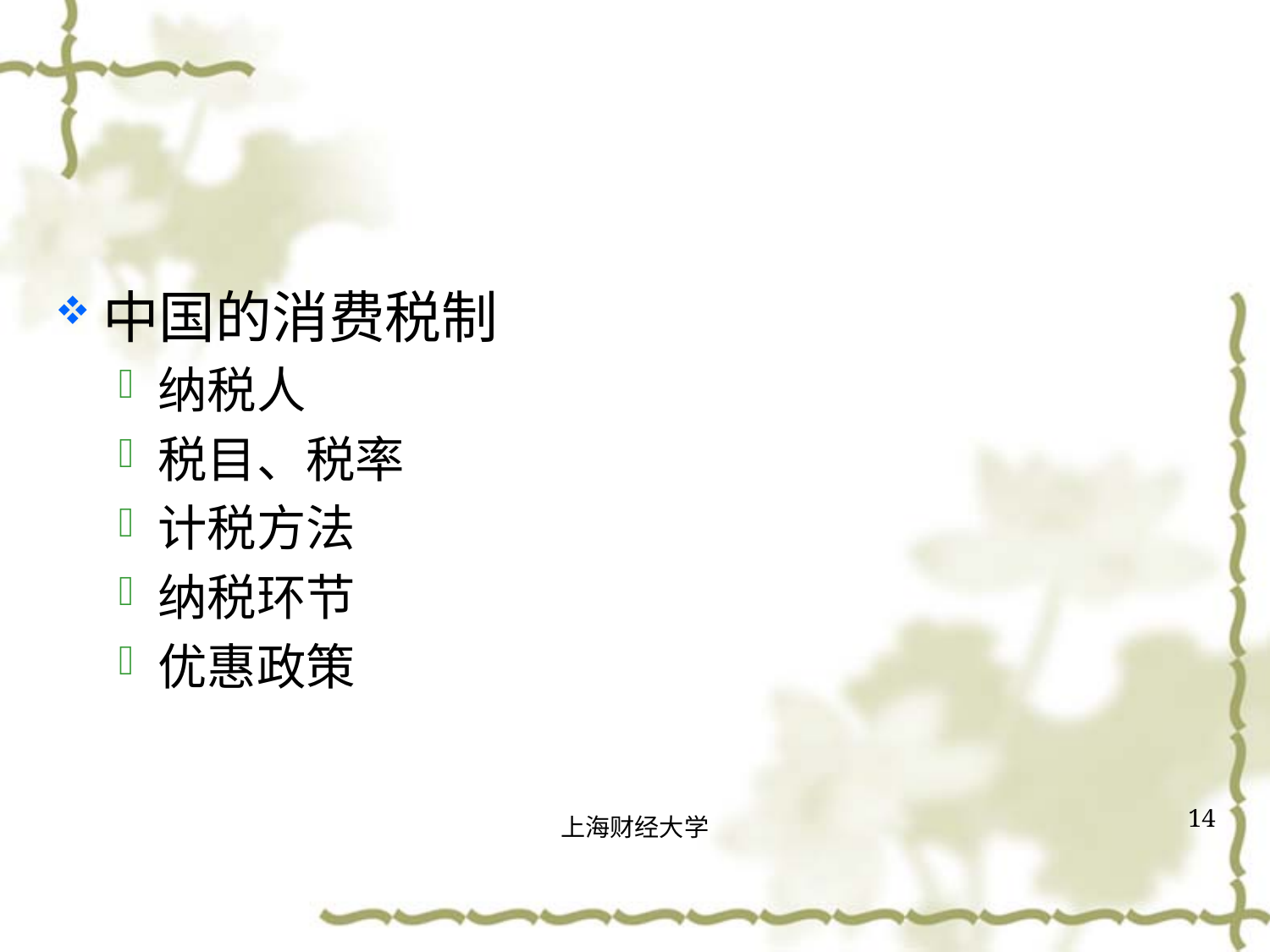

#
中国的消费税制
纳税人
税目、税率
计税方法
纳税环节
优惠政策
14
上海财经大学